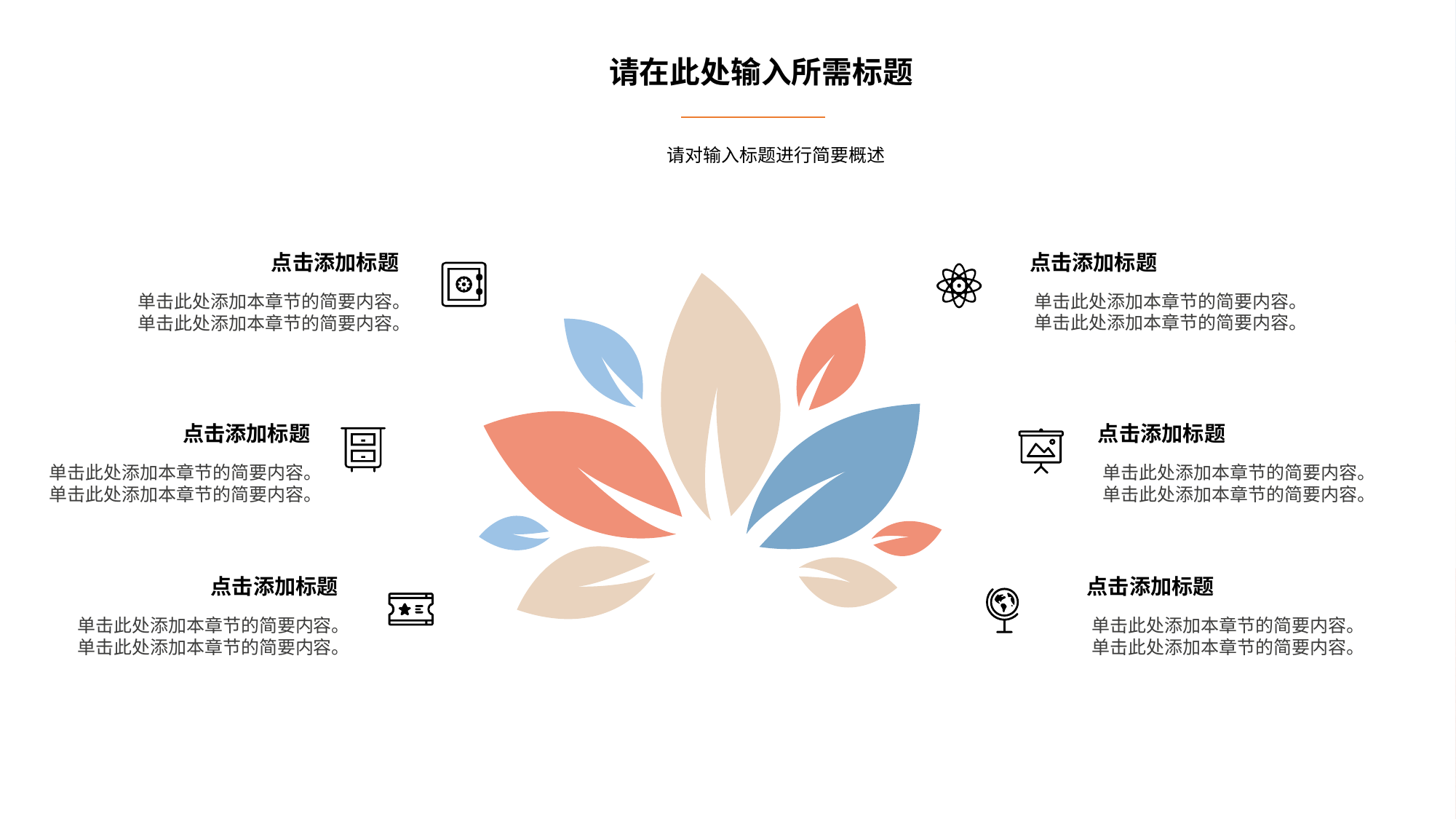

请在此处输入所需标题
请对输入标题进行简要概述
点击添加标题
点击添加标题

单击此处添加本章节的简要内容。单击此处添加本章节的简要内容。
单击此处添加本章节的简要内容。单击此处添加本章节的简要内容。

点击添加标题
点击添加标题

单击此处添加本章节的简要内容。单击此处添加本章节的简要内容。
单击此处添加本章节的简要内容。单击此处添加本章节的简要内容。

点击添加标题
点击添加标题

单击此处添加本章节的简要内容。单击此处添加本章节的简要内容。
单击此处添加本章节的简要内容。单击此处添加本章节的简要内容。